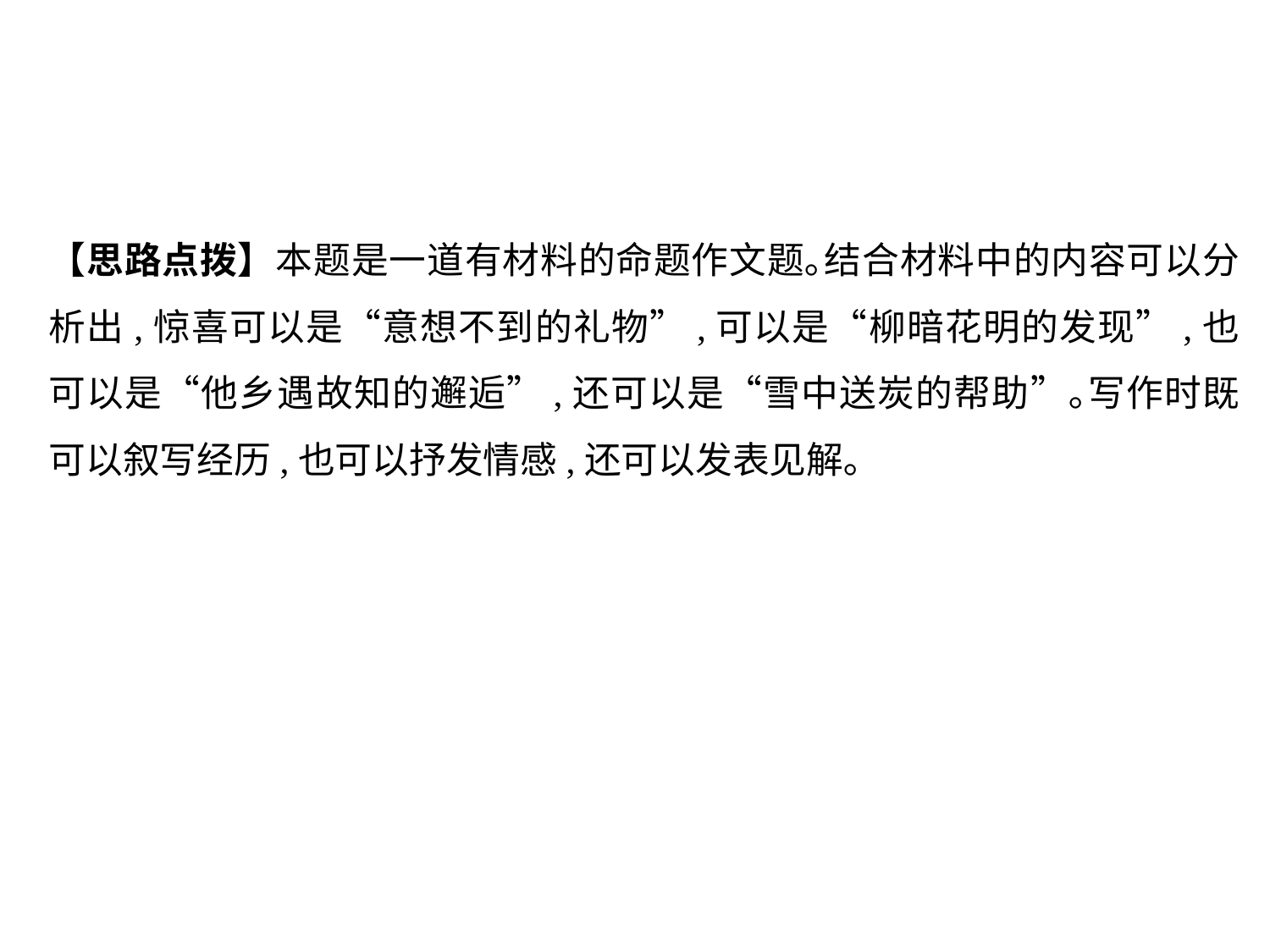

【思路点拨】本题是一道有材料的命题作文题｡结合材料中的内容可以分析出,惊喜可以是“意想不到的礼物”,可以是“柳暗花明的发现”,也可以是“他乡遇故知的邂逅”,还可以是“雪中送炭的帮助”｡写作时既可以叙写经历,也可以抒发情感,还可以发表见解｡